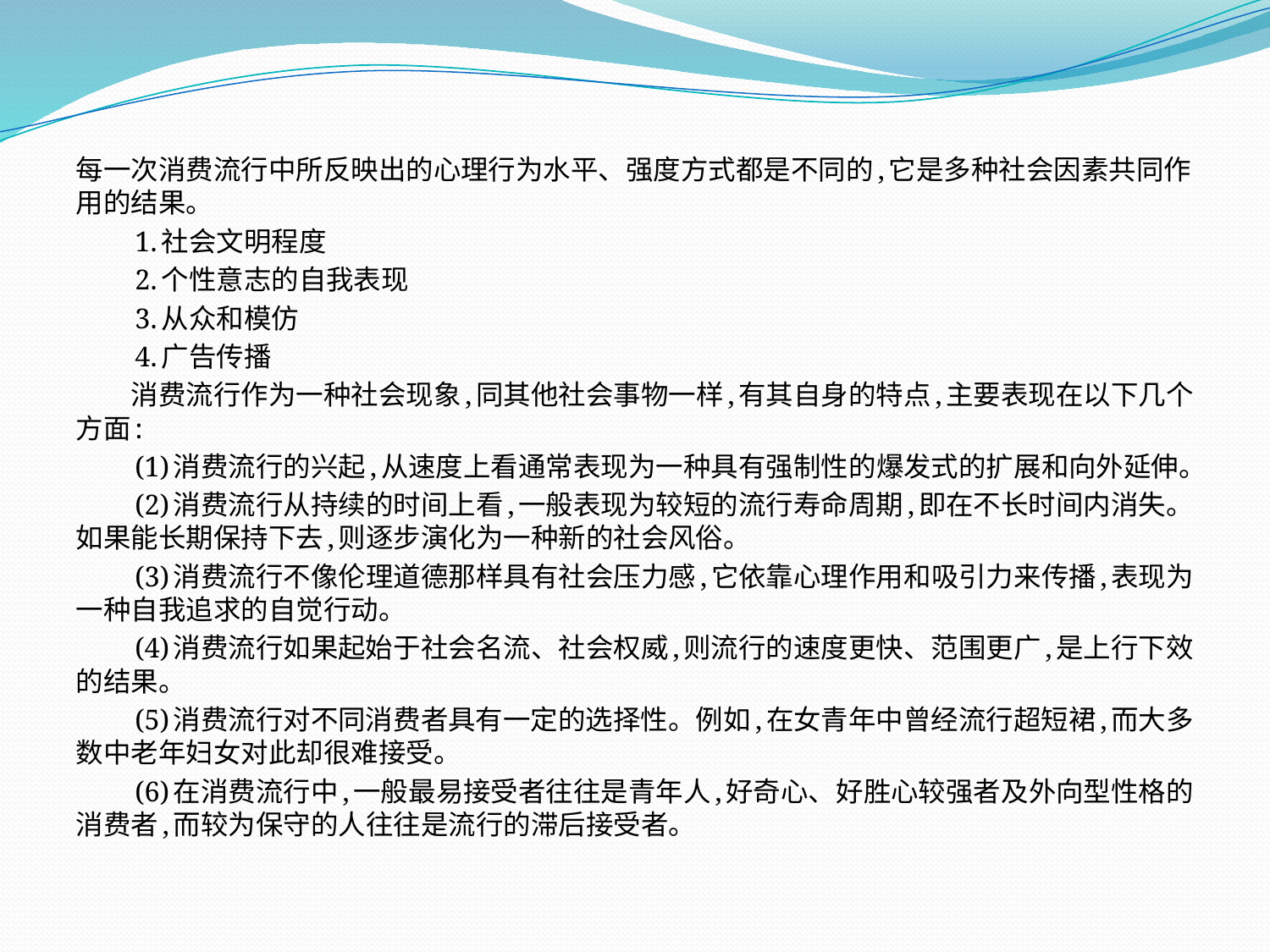

每一次消费流行中所反映出的心理行为水平、强度方式都是不同的,它是多种社会因素共同作用的结果。
　　1.社会文明程度
　　2.个性意志的自我表现
　　3.从众和模仿
　　4.广告传播
　　消费流行作为一种社会现象,同其他社会事物一样,有其自身的特点,主要表现在以下几个方面:
　　(1)消费流行的兴起,从速度上看通常表现为一种具有强制性的爆发式的扩展和向外延伸。
　　(2)消费流行从持续的时间上看,一般表现为较短的流行寿命周期,即在不长时间内消失。如果能长期保持下去,则逐步演化为一种新的社会风俗。
　　(3)消费流行不像伦理道德那样具有社会压力感,它依靠心理作用和吸引力来传播,表现为一种自我追求的自觉行动。
　　(4)消费流行如果起始于社会名流、社会权威,则流行的速度更快、范围更广,是上行下效的结果。
　　(5)消费流行对不同消费者具有一定的选择性。例如,在女青年中曾经流行超短裙,而大多数中老年妇女对此却很难接受。
　　(6)在消费流行中,一般最易接受者往往是青年人,好奇心、好胜心较强者及外向型性格的消费者,而较为保守的人往往是流行的滞后接受者。